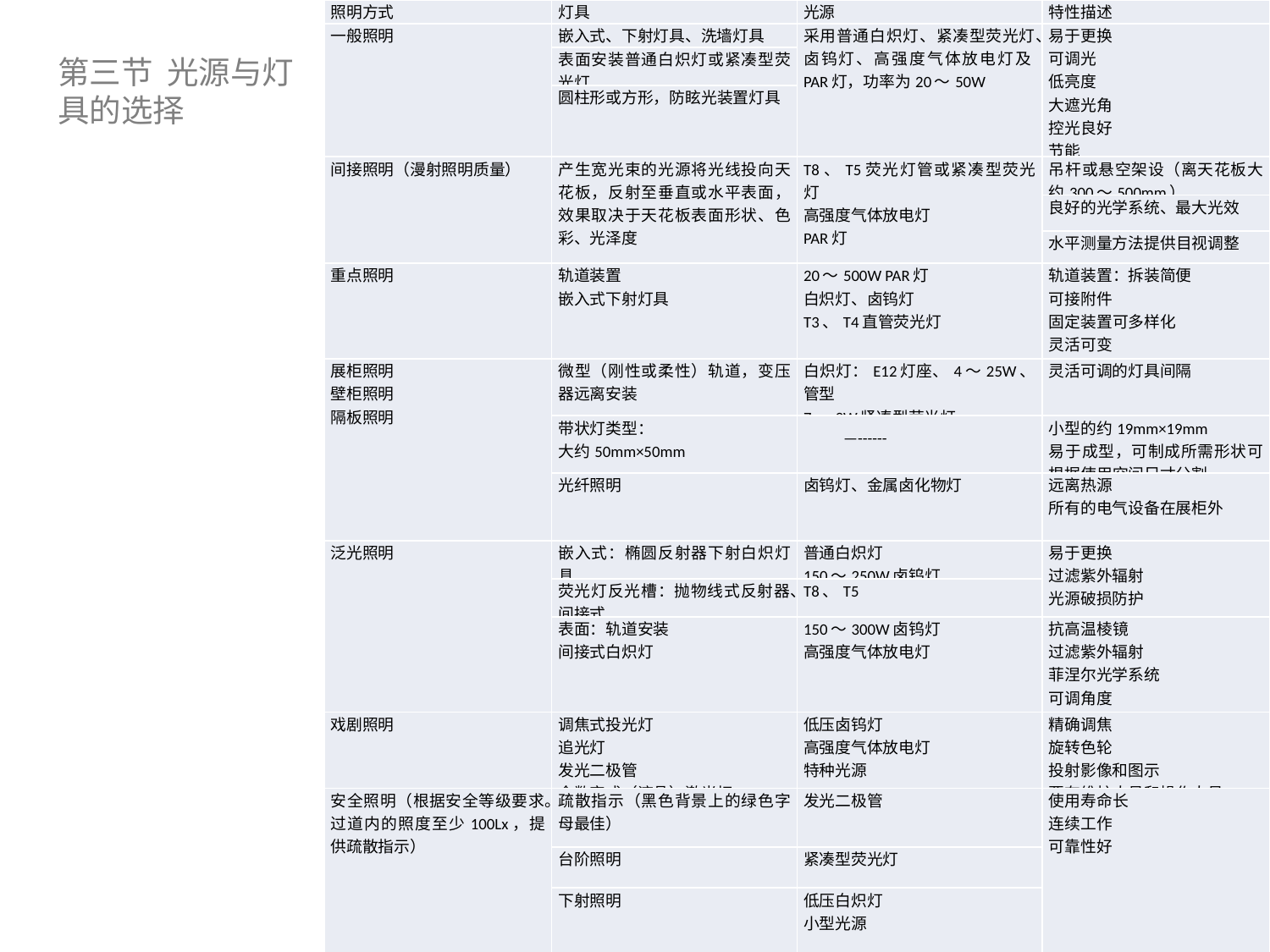

| 照明方式 | 灯具 | 光源 | 特性描述 |
| --- | --- | --- | --- |
| 一般照明 | 嵌入式、下射灯具、洗墙灯具 | 采用普通白炽灯、紧凑型荧光灯、卤钨灯、高强度气体放电灯及PAR灯，功率为20～50W | 易于更换 可调光 低亮度 大遮光角 控光良好 节能 可附设过滤装置 |
|  | 表面安装普通白炽灯或紧凑型荧光灯 |  |  |
|  | 圆柱形或方形，防眩光装置灯具 |  |  |
| 间接照明（漫射照明质量） | 产生宽光束的光源将光线投向天花板，反射至垂直或水平表面，效果取决于天花板表面形状、色彩、光泽度 | T8、T5荧光灯管或紧凑型荧光灯 高强度气体放电灯 PAR灯 | 吊杆或悬空架设（离天花板大约300～500mm） |
|  |  |  | 良好的光学系统、最大光效 |
|  |  |  | 水平测量方法提供目视调整 |
| 重点照明 | 轨道装置 嵌入式下射灯具 | 20～500W PAR灯 白炽灯、卤钨灯 T3、T4直管荧光灯 | 轨道装置：拆装简便 可接附件 固定装置可多样化 灵活可变 电器布线简单 |
| 展柜照明 壁柜照明 隔板照明 | 微型（刚性或柔性）轨道，变压器远离安装 | 白炽灯：E12灯座、4～25W、管型 7～9W紧凑型荧光灯 | 灵活可调的灯具间隔 |
|  | 带状灯类型： 大约50mm×50mm | —------ | 小型的约19mm×19mm 易于成型，可制成所需形状可根据使用空间尺寸分割 |
|  | 光纤照明 | 卤钨灯、金属卤化物灯 | 远离热源 所有的电气设备在展柜外 |
| 泛光照明 | 嵌入式：椭圆反射器下射白炽灯具 | 普通白炽灯 150～250W卤钨灯 | 易于更换 过滤紫外辐射 光源破损防护 |
|  | 荧光灯反光槽：抛物线式反射器、间接式 | T8、T5 |  |
|  | 表面：轨道安装 间接式白炽灯 | 150～300W卤钨灯 高强度气体放电灯 | 抗高温棱镜 过滤紫外辐射 菲涅尔光学系统 可调角度 提供色彩媒介和色彩修正 |
| 戏剧照明 | 调焦式投光灯 追光灯 发光二极管 全数字式（液晶）激光灯 | 低压卤钨灯 高强度气体放电灯 特种光源 | 精确调焦 旋转色轮 投射影像和图示 要有维护人员和操作人员 |
| 安全照明（根据安全等级要求。过道内的照度至少100Lx，提供疏散指示） | 疏散指示（黑色背景上的绿色字母最佳） | 发光二极管 | 使用寿命长 连续工作 可靠性好 |
|  | 台阶照明 | 紧凑型荧光灯 |  |
|  | 下射照明 | 低压白炽灯 小型光源 |  |
第三节  光源与灯
具的选择